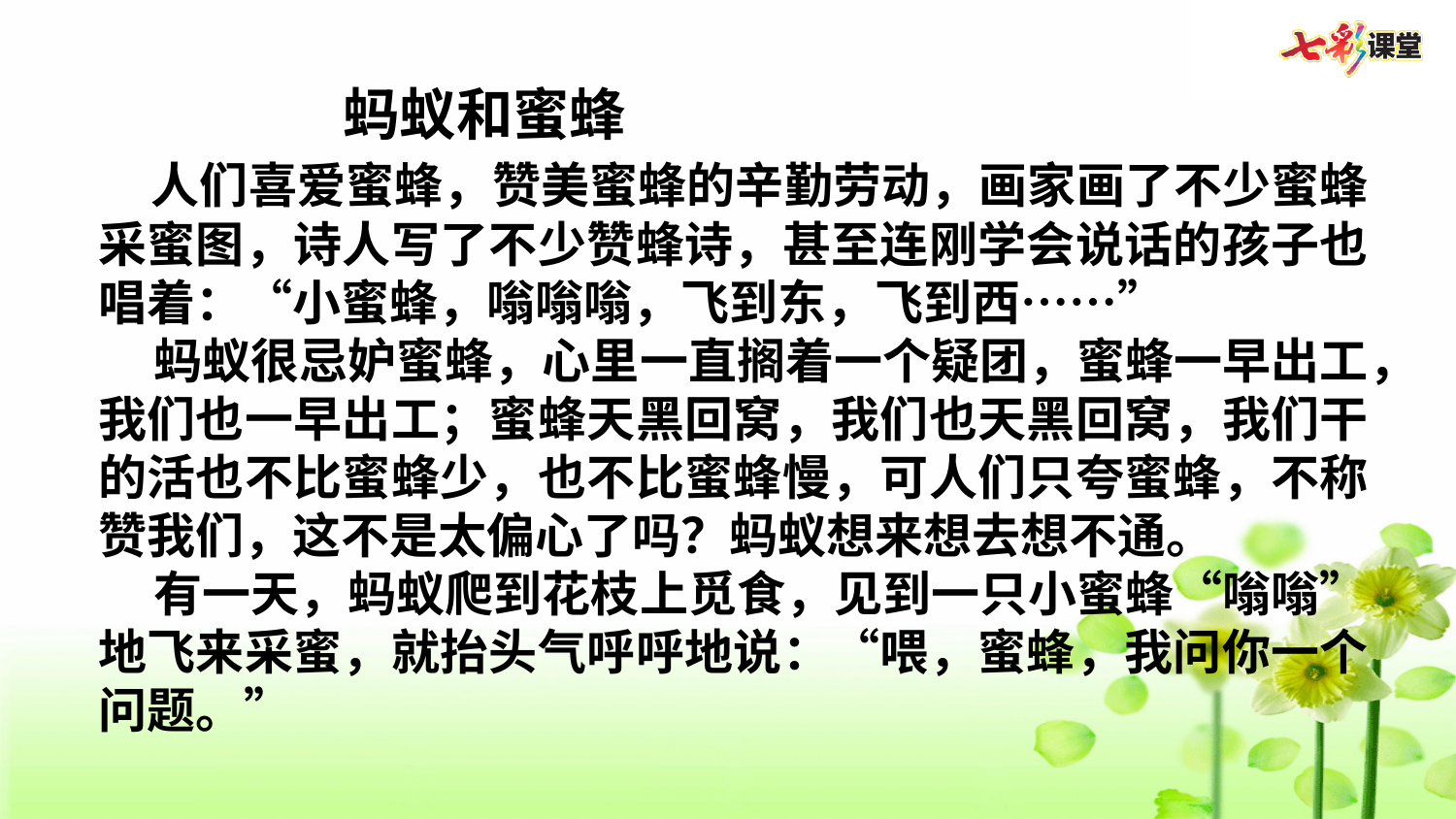

蚂蚁和蜜蜂
   人们喜爱蜜蜂，赞美蜜蜂的辛勤劳动，画家画了不少蜜蜂采蜜图，诗人写了不少赞蜂诗，甚至连刚学会说话的孩子也唱着：“小蜜蜂，嗡嗡嗡，飞到东，飞到西……”
    蚂蚁很忌妒蜜蜂，心里一直搁着一个疑团，蜜蜂一早出工，我们也一早出工；蜜蜂天黑回窝，我们也天黑回窝，我们干的活也不比蜜蜂少，也不比蜜蜂慢，可人们只夸蜜蜂，不称赞我们，这不是太偏心了吗？蚂蚁想来想去想不通。
    有一天，蚂蚁爬到花枝上觅食，见到一只小蜜蜂“嗡嗡”地飞来采蜜，就抬头气呼呼地说：“喂，蜜蜂，我问你一个问题。”